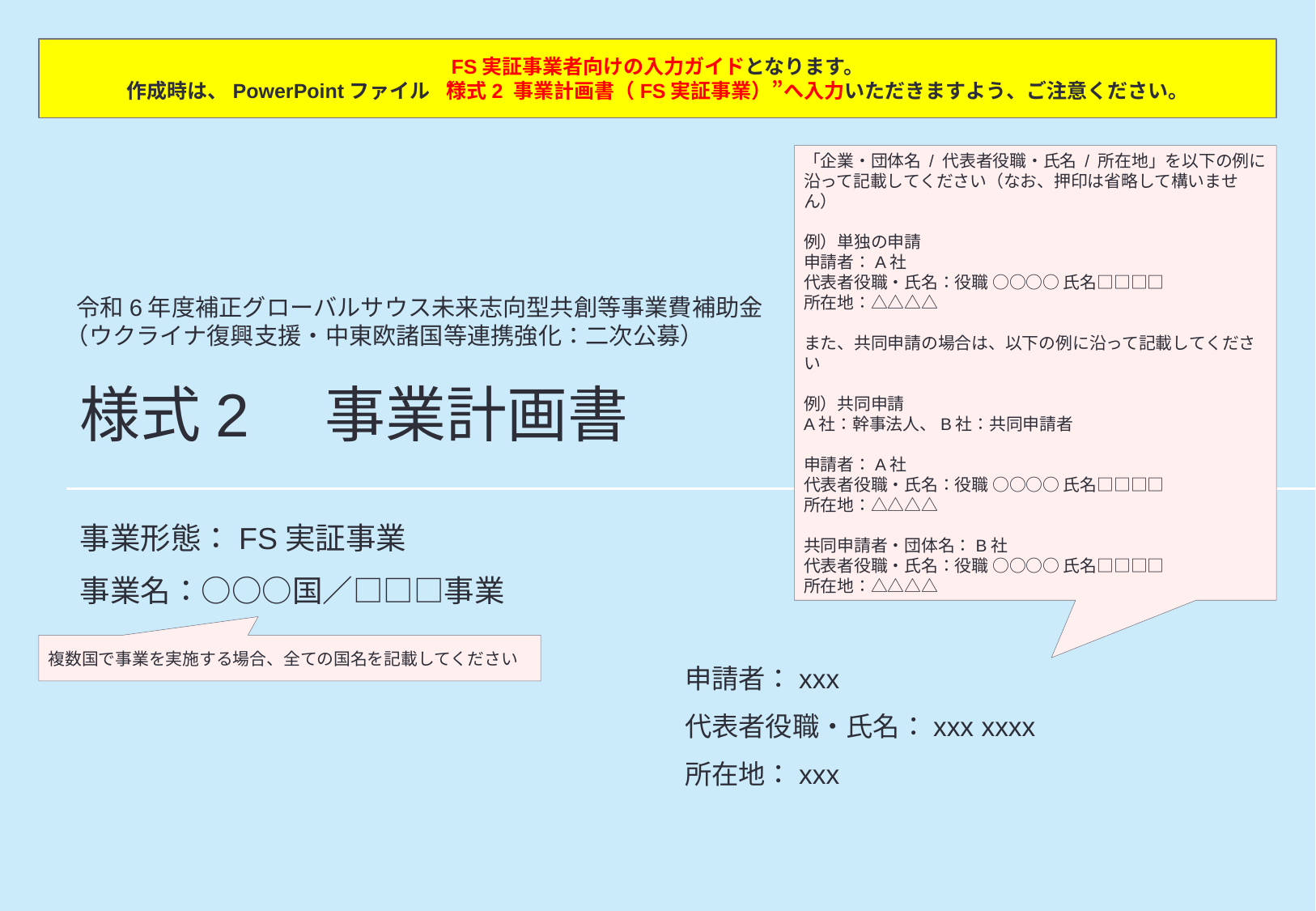

FS実証事業者向けの入力ガイドとなります。
作成時は、PowerPointファイル “様式2 事業計画書（FS実証事業）”へ入力いただきますよう、ご注意ください。
「企業・団体名 / 代表者役職・氏名 / 所在地」を以下の例に沿って記載してください（なお、押印は省略して構いません）
例）単独の申請
申請者：A社
代表者役職・氏名：役職 ○○○○ 氏名□□□□
所在地：△△△△
また、共同申請の場合は、以下の例に沿って記載してください
例）共同申請
A社：幹事法人、B社：共同申請者
申請者：A社
代表者役職・氏名：役職 ○○○○ 氏名□□□□
所在地：△△△△
共同申請者・団体名：B社
代表者役職・氏名：役職 ○○○○ 氏名□□□□
所在地：△△△△

 令和6年度補正グローバルサウス未来志向型共創等事業費補助金
（ウクライナ復興支援・中東欧諸国等連携強化：二次公募）
# 様式2　事業計画書
事業形態：FS実証事業
事業名：○○○国／□□□事業

複数国で事業を実施する場合、全ての国名を記載してください
申請者：xxx
代表者役職・氏名：xxx xxxx
所在地：xxx